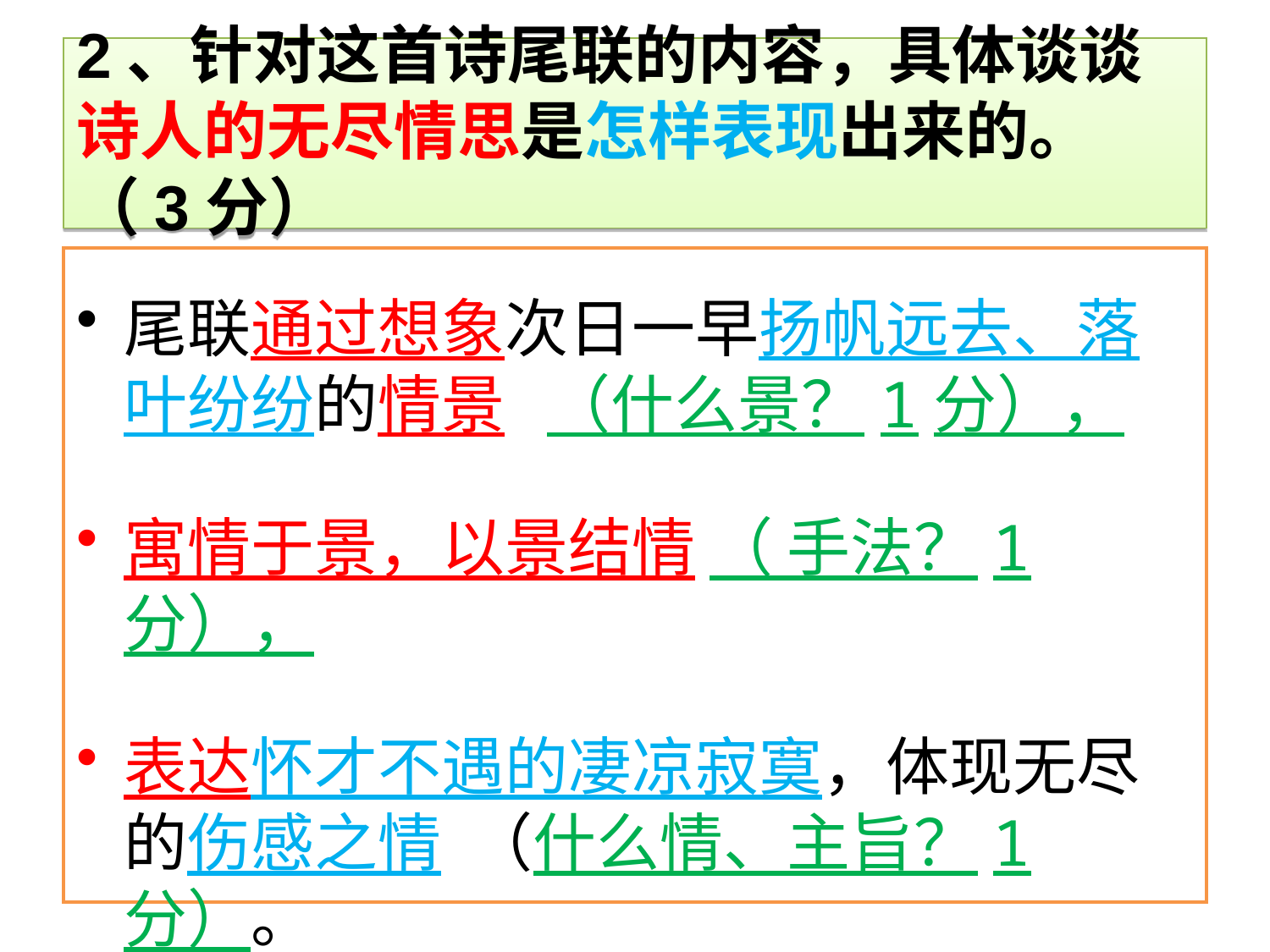

2、针对这首诗尾联的内容，具体谈谈诗人的无尽情思是怎样表现出来的。（3分）

尾联通过想象次日一早扬帆远去、落叶纷纷的情景   （什么景？1分），

寓情于景，以景结情 （ 手法？1分），

表达怀才不遇的凄凉寂寞，体现无尽的伤感之情  （什么情、主旨？1分）。